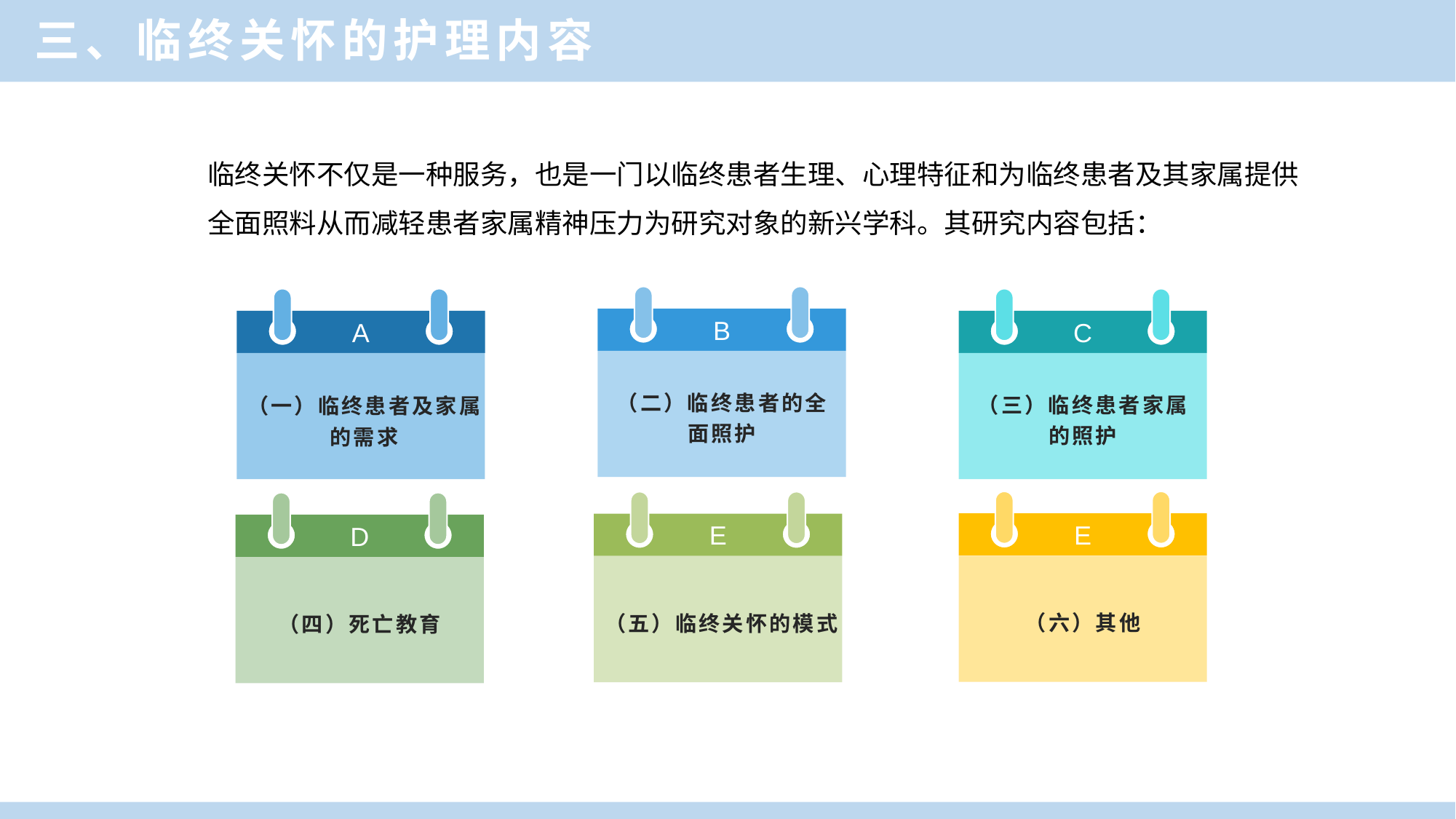

三、临终关怀的护理内容
临终关怀不仅是一种服务，也是一门以临终患者生理、心理特征和为临终患者及其家属提供全面照料从而减轻患者家属精神压力为研究对象的新兴学科。其研究内容包括：

B

（二）临终患者的全
面照护

A

（一）临终患者及家属
的需求

C

（三）临终患者家属
的照护

E

（六）其他

E

（五）临终关怀的模式

D

（四）死亡教育